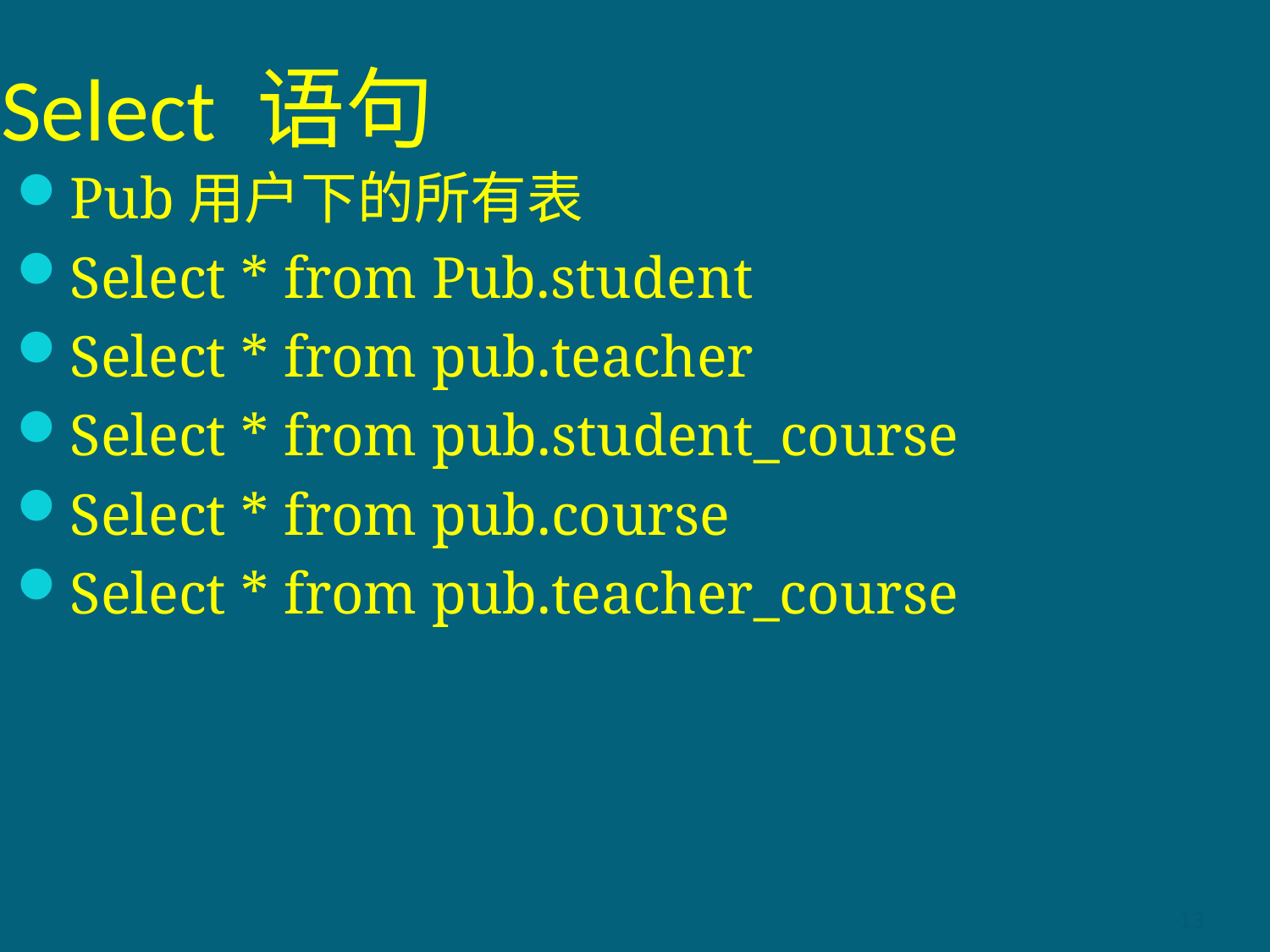

# Select 语句
Pub用户下的所有表
Select * from Pub.student
Select * from pub.teacher
Select * from pub.student_course
Select * from pub.course
Select * from pub.teacher_course

13